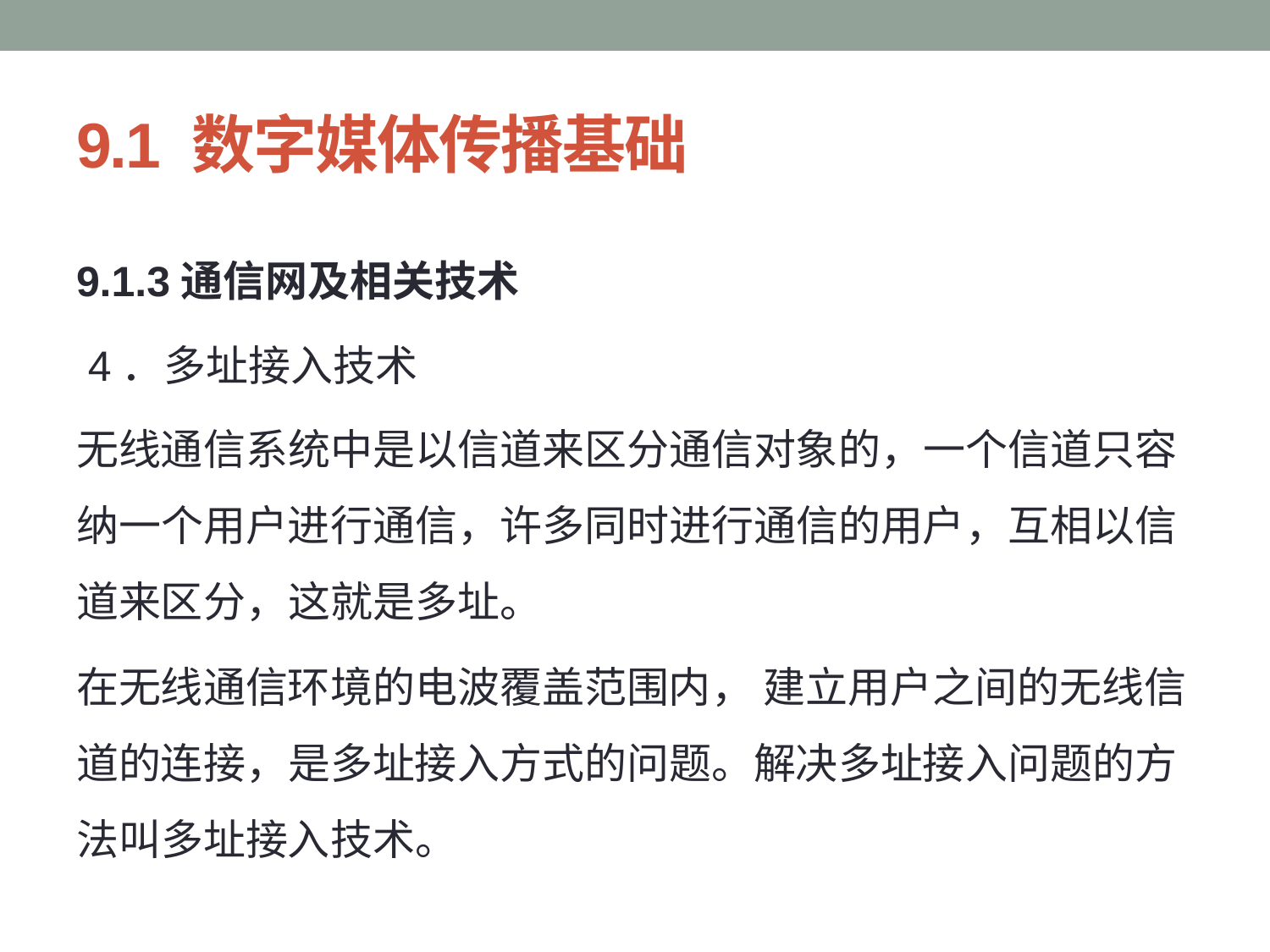

# 9.1 数字媒体传播基础
9.1.3通信网及相关技术
 4．多址接入技术
无线通信系统中是以信道来区分通信对象的，一个信道只容纳一个用户进行通信，许多同时进行通信的用户，互相以信道来区分，这就是多址。
在无线通信环境的电波覆盖范围内， 建立用户之间的无线信道的连接，是多址接入方式的问题。解决多址接入问题的方法叫多址接入技术。